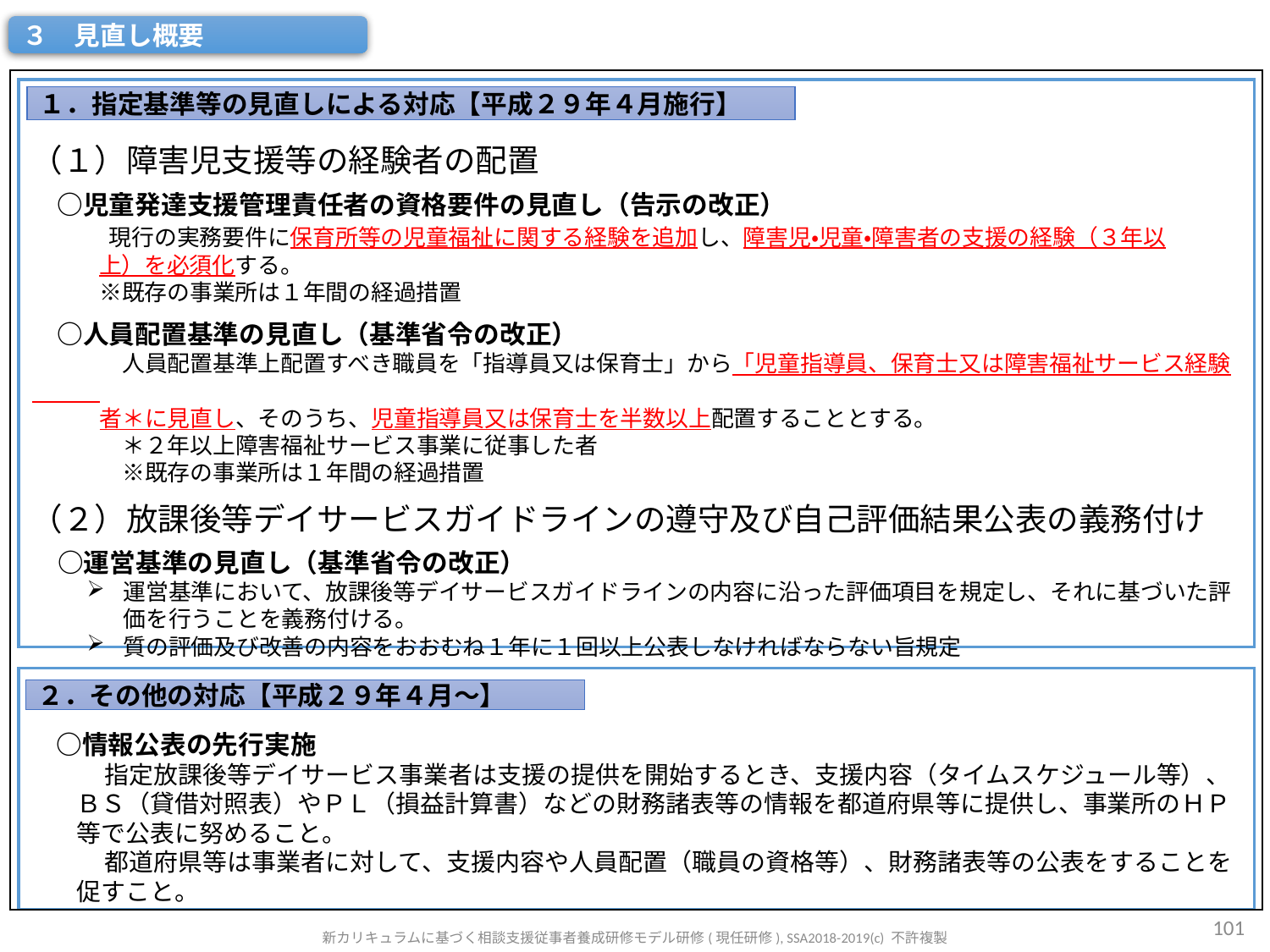

３　見直し概要

（１）障害児支援等の経験者の配置

　○児童発達支援管理責任者の資格要件の見直し（告示の改正）
　　　現行の実務要件に保育所等の児童福祉に関する経験を追加し、障害児・児童・障害者の支援の経験（３年以
　　　上）を必須化する。
　※既存の事業所は１年間の経過措置

　○人員配置基準の見直し（基準省令の改正）
　　　　人員配置基準上配置すべき職員を「指導員又は保育士」から「児童指導員、保育士又は障害福祉サービス経験
　　　者＊に見直し、そのうち、児童指導員又は保育士を半数以上配置することとする。
　　　　＊２年以上障害福祉サービス事業に従事した者
　　　　※既存の事業所は１年間の経過措置

（２）放課後等デイサービスガイドラインの遵守及び自己評価結果公表の義務付け

　○運営基準の見直し（基準省令の改正）
運営基準において、放課後等デイサービスガイドラインの内容に沿った評価項目を規定し、それに基づいた評価を行うことを義務付ける。
質の評価及び改善の内容をおおむね１年に１回以上公表しなければならない旨規定
１．指定基準等の見直しによる対応【平成２９年４月施行】

　○情報公表の先行実施
　　　指定放課後等デイサービス事業者は支援の提供を開始するとき、支援内容（タイムスケジュール等）、ＢＳ（貸借対照表）やＰＬ（損益計算書）などの財務諸表等の情報を都道府県等に提供し、事業所のＨＰ等で公表に努めること。
　　　都道府県等は事業者に対して、支援内容や人員配置（職員の資格等）、財務諸表等の公表をすることを促すこと。
２．その他の対応【平成２９年４月～】
101
新カリキュラムに基づく相談支援従事者養成研修モデル研修(現任研修), SSA2018-2019(c) 不許複製